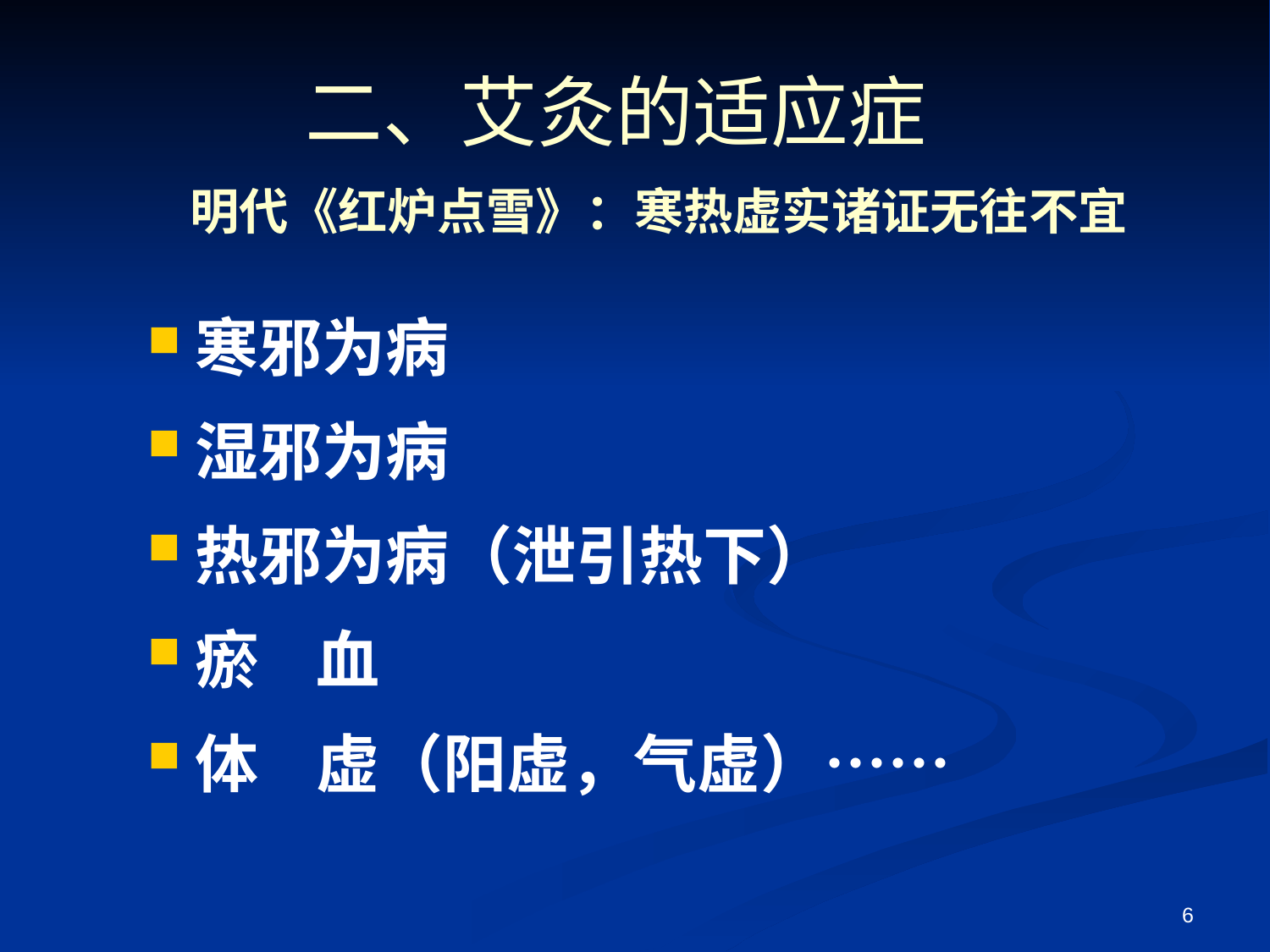

# 二、艾灸的适应症
明代《红炉点雪》：寒热虚实诸证无往不宜
寒邪为病
湿邪为病
热邪为病（泄引热下）
瘀    血
体    虚（阳虚，气虚）……

6